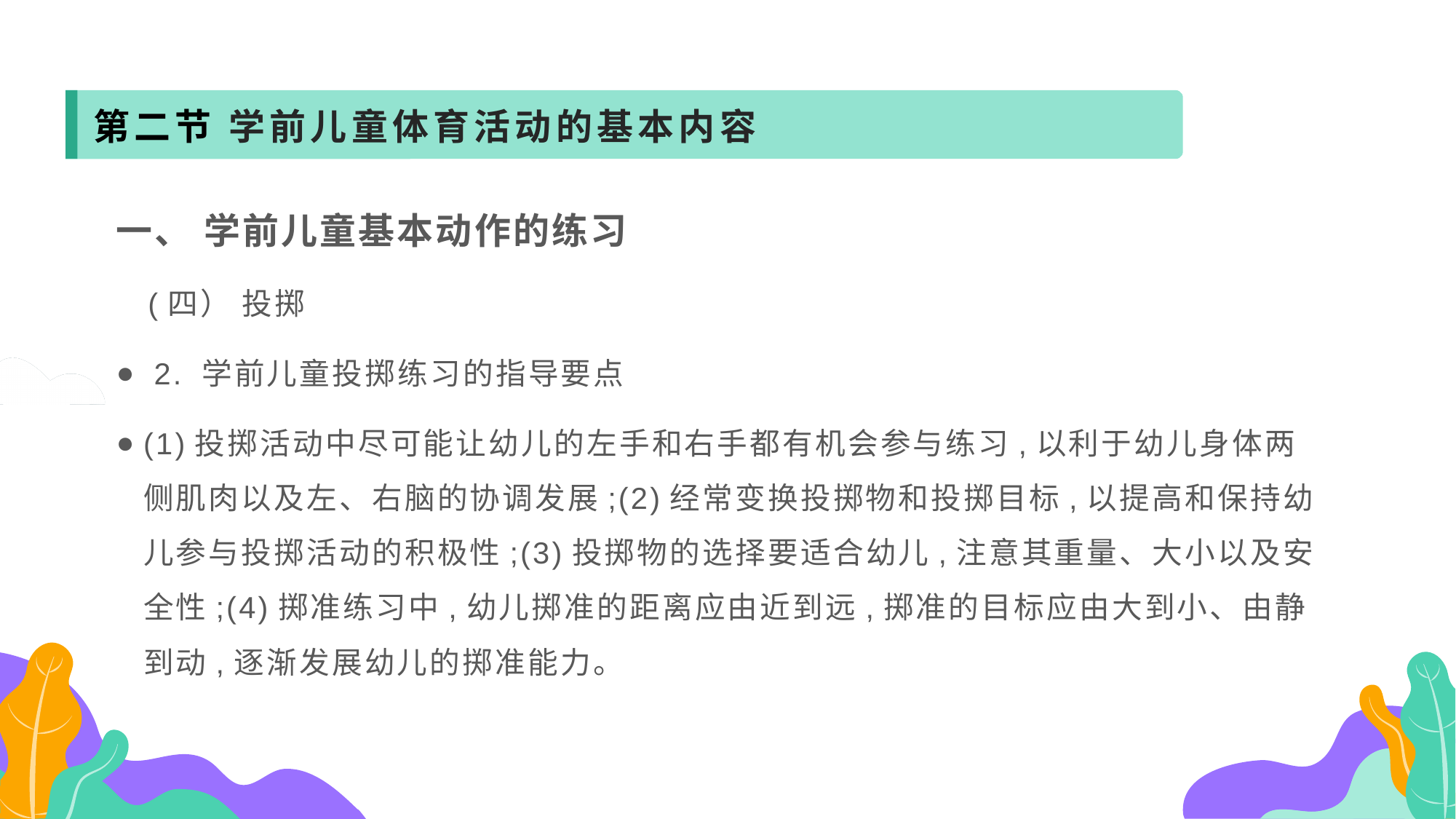

第二节 学前儿童体育活动的基本内容
一、 学前儿童基本动作的练习
   (四） 投掷
 2. 学前儿童投掷练习的指导要点
(1)投掷活动中尽可能让幼儿的左手和右手都有机会参与练习,以利于幼儿身体两侧肌肉以及左、右脑的协调发展;(2)经常变换投掷物和投掷目标,以提高和保持幼儿参与投掷活动的积极性;(3)投掷物的选择要适合幼儿,注意其重量、大小以及安全性;(4)掷准练习中,幼儿掷准的距离应由近到远,掷准的目标应由大到小、由静到动,逐渐发展幼儿的掷准能力。